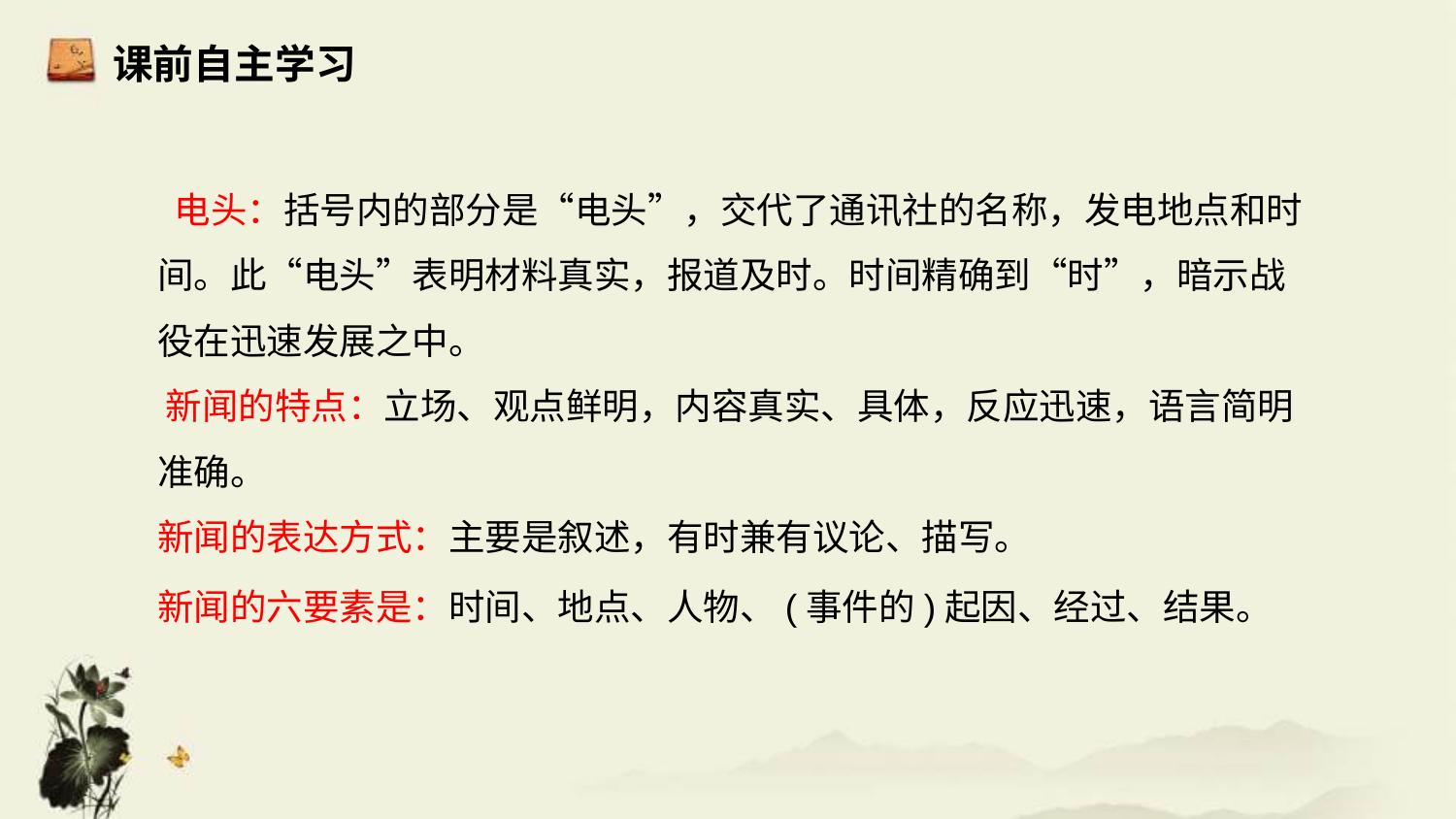

课前自主学习
 电头：括号内的部分是“电头”，交代了通讯社的名称，发电地点和时间。此“电头”表明材料真实，报道及时。时间精确到“时”，暗示战役在迅速发展之中。
 新闻的特点：立场、观点鲜明，内容真实、具体，反应迅速，语言简明准确。
新闻的表达方式：主要是叙述，有时兼有议论、描写。
新闻的六要素是：时间、地点、人物、(事件的)起因、经过、结果。